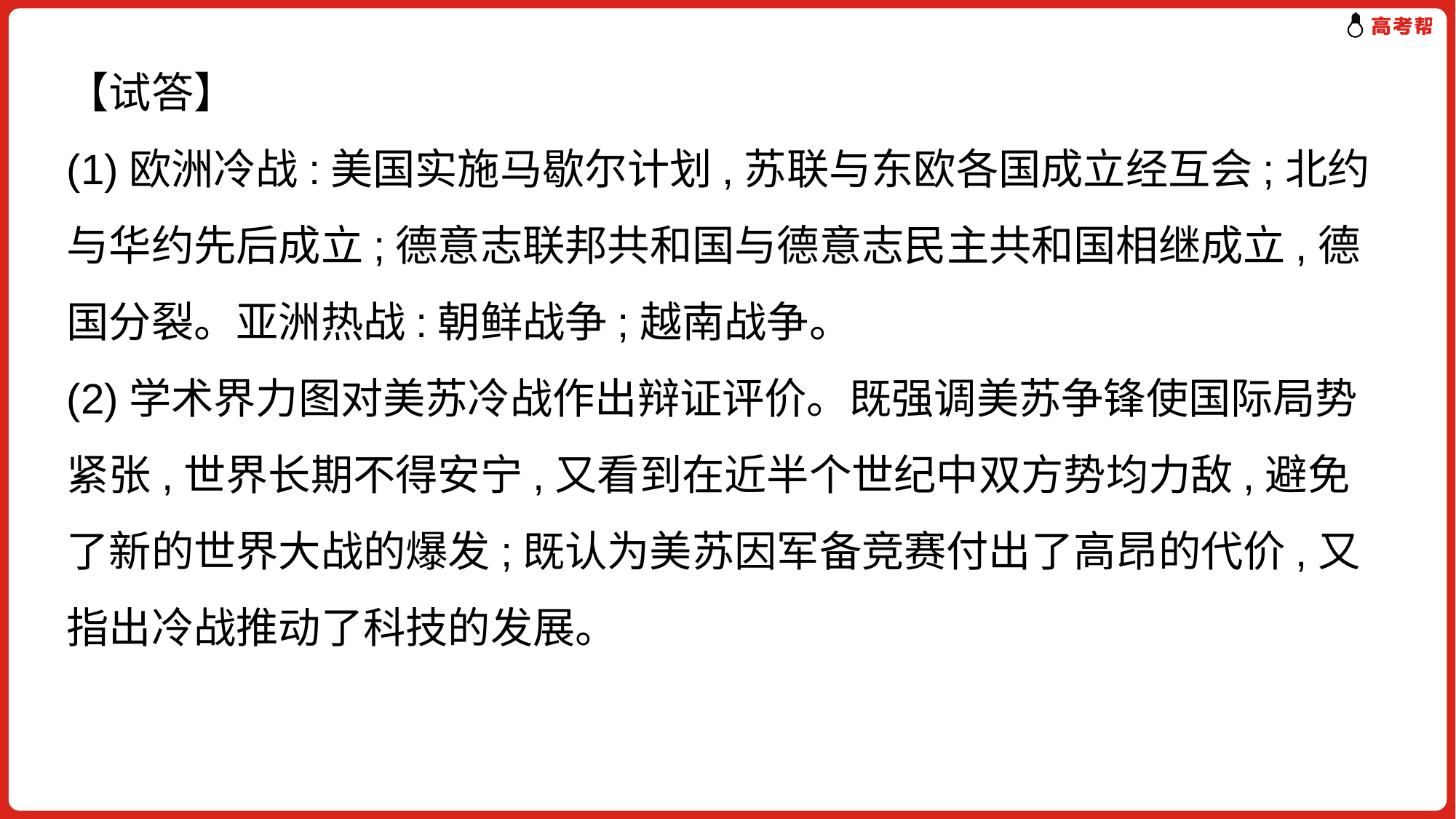

【试答】
(1)欧洲冷战:美国实施马歇尔计划,苏联与东欧各国成立经互会;北约与华约先后成立;德意志联邦共和国与德意志民主共和国相继成立,德国分裂。亚洲热战:朝鲜战争;越南战争。
(2)学术界力图对美苏冷战作出辩证评价。既强调美苏争锋使国际局势紧张,世界长期不得安宁,又看到在近半个世纪中双方势均力敌,避免了新的世界大战的爆发;既认为美苏因军备竞赛付出了高昂的代价,又指出冷战推动了科技的发展。